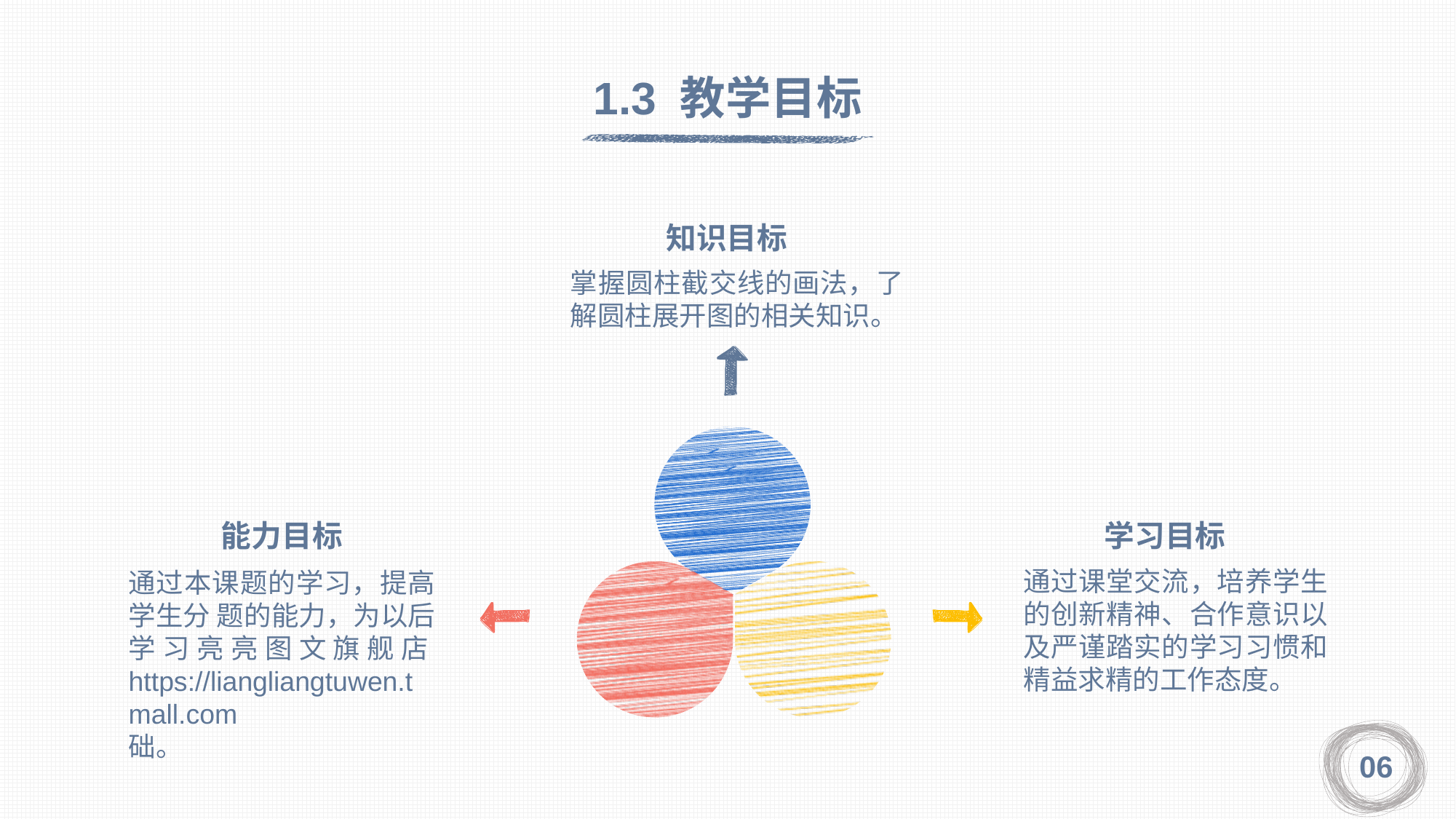

1.3 教学目标

知识目标
掌握圆柱截交线的画法，了解圆柱展开图的相关知识。

能力目标
通过本课题的学习，提高学生分 题的能力，为以后学习亮亮图文旗舰店https://liangliangtuwen.tmall.com
础。
学习目标
通过课堂交流，培养学生的创新精神、合作意识以及严谨踏实的学习习惯和精益求精的工作态度。

06